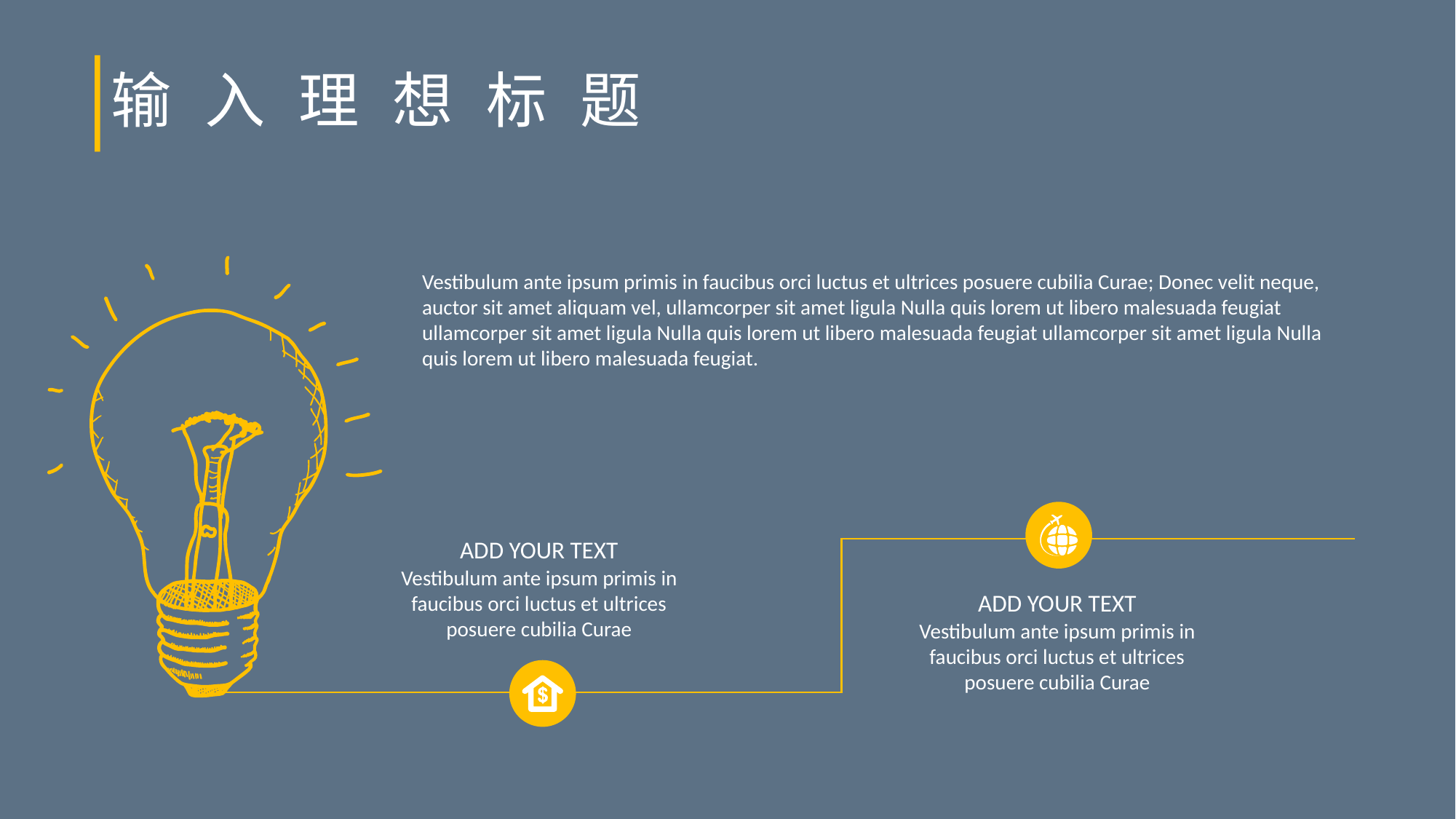

# 输入理想标题

Vestibulum ante ipsum primis in faucibus orci luctus et ultrices posuere cubilia Curae; Donec velit neque, auctor sit amet aliquam vel, ullamcorper sit amet ligula Nulla quis lorem ut libero malesuada feugiat ullamcorper sit amet ligula Nulla quis lorem ut libero malesuada feugiat ullamcorper sit amet ligula Nulla quis lorem ut libero malesuada feugiat.

ADD YOUR TEXT
Vestibulum ante ipsum primis in faucibus orci luctus et ultrices posuere cubilia Curae
ADD YOUR TEXT
Vestibulum ante ipsum primis in faucibus orci luctus et ultrices posuere cubilia Curae